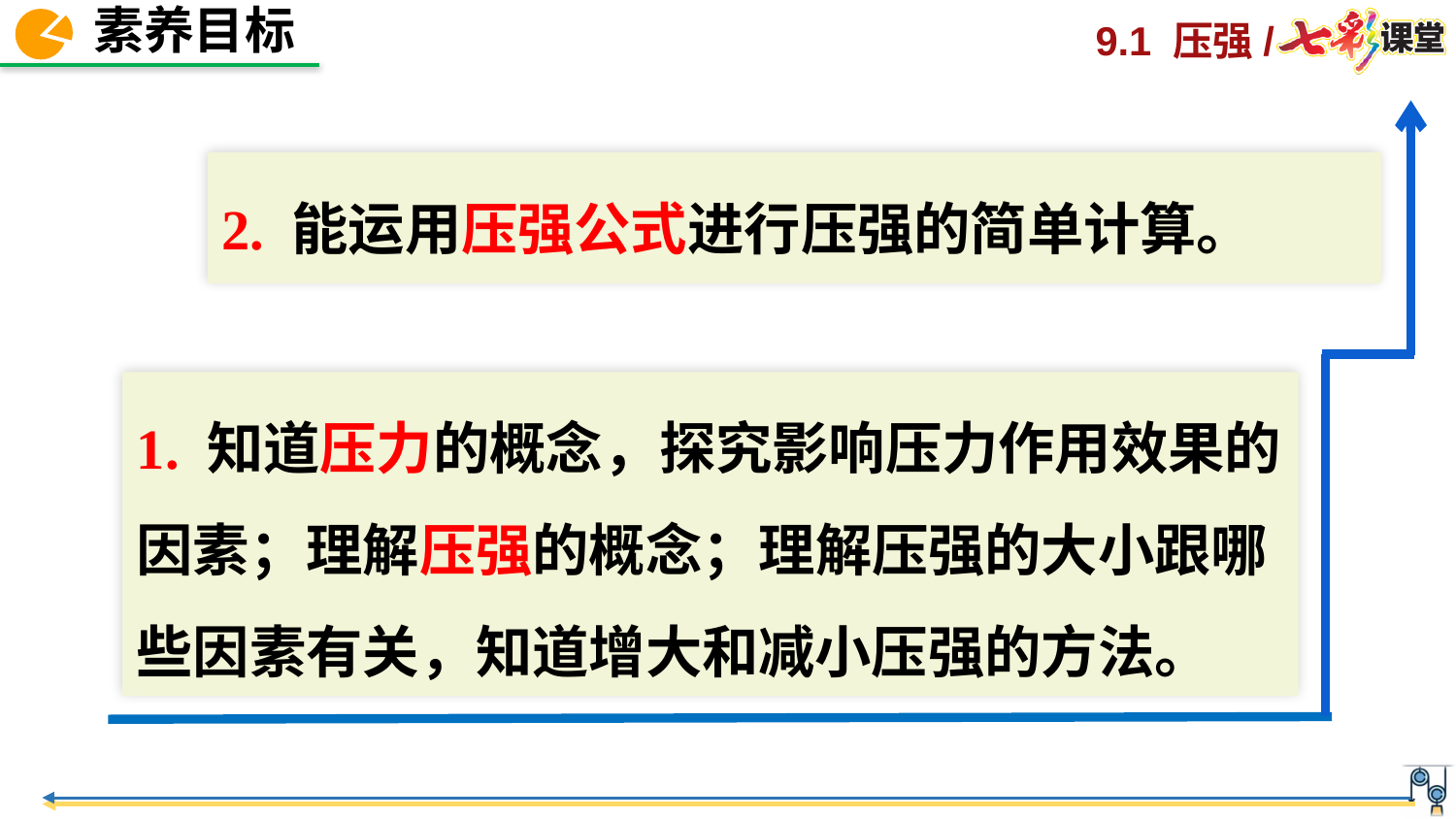

2. 能运用压强公式进行压强的简单计算。
1. 知道压力的概念，探究影响压力作用效果的因素；理解压强的概念；理解压强的大小跟哪些因素有关，知道增大和减小压强的方法。